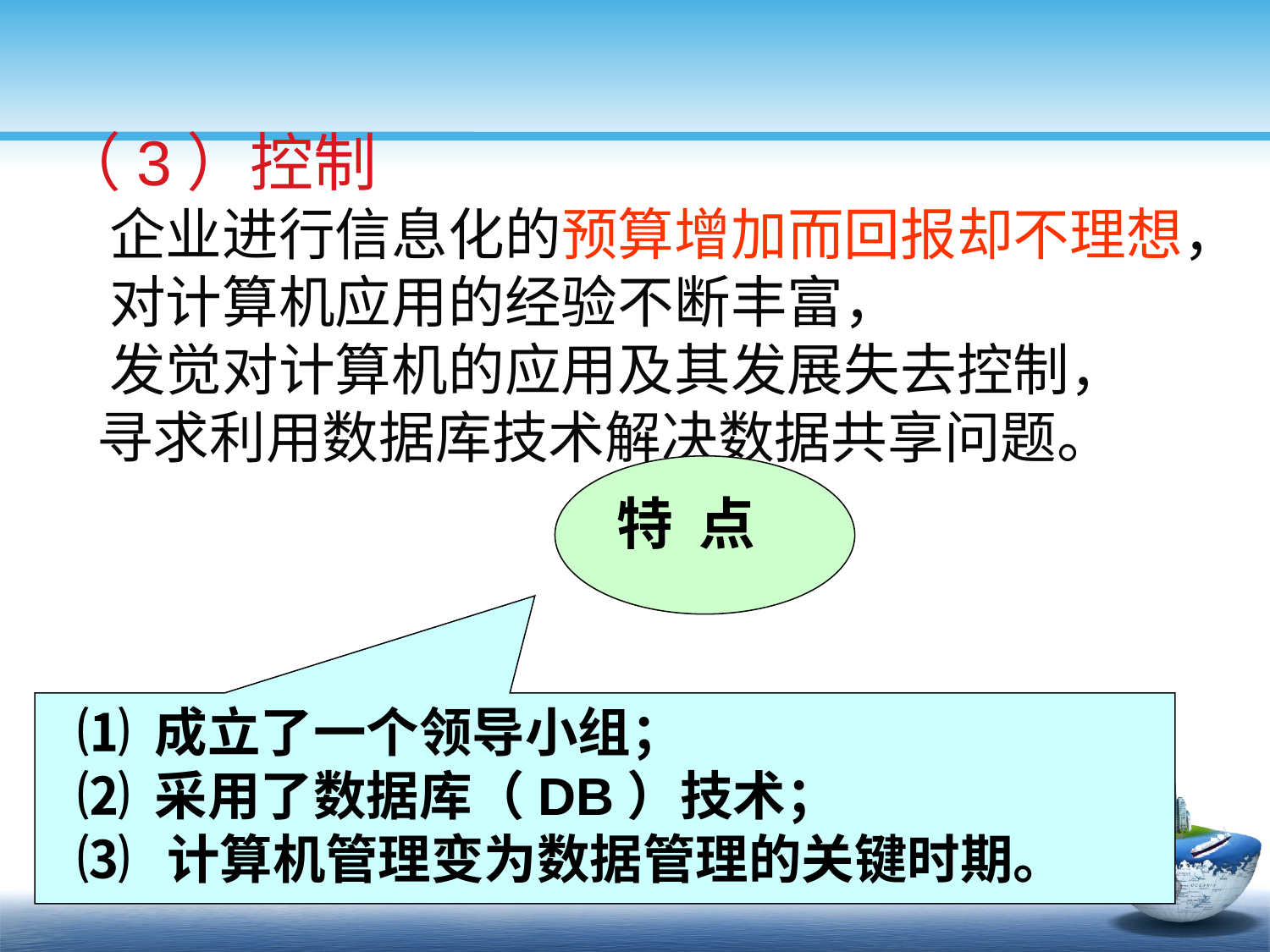

#
（3）控制
   企业进行信息化的预算增加而回报却不理想，
   对计算机应用的经验不断丰富，
   发觉对计算机的应用及其发展失去控制，
  寻求利用数据库技术解决数据共享问题。

特  点

⑴ 成立了一个领导小组；
⑵ 采用了数据库（DB）技术；
⑶  计算机管理变为数据管理的关键时期。